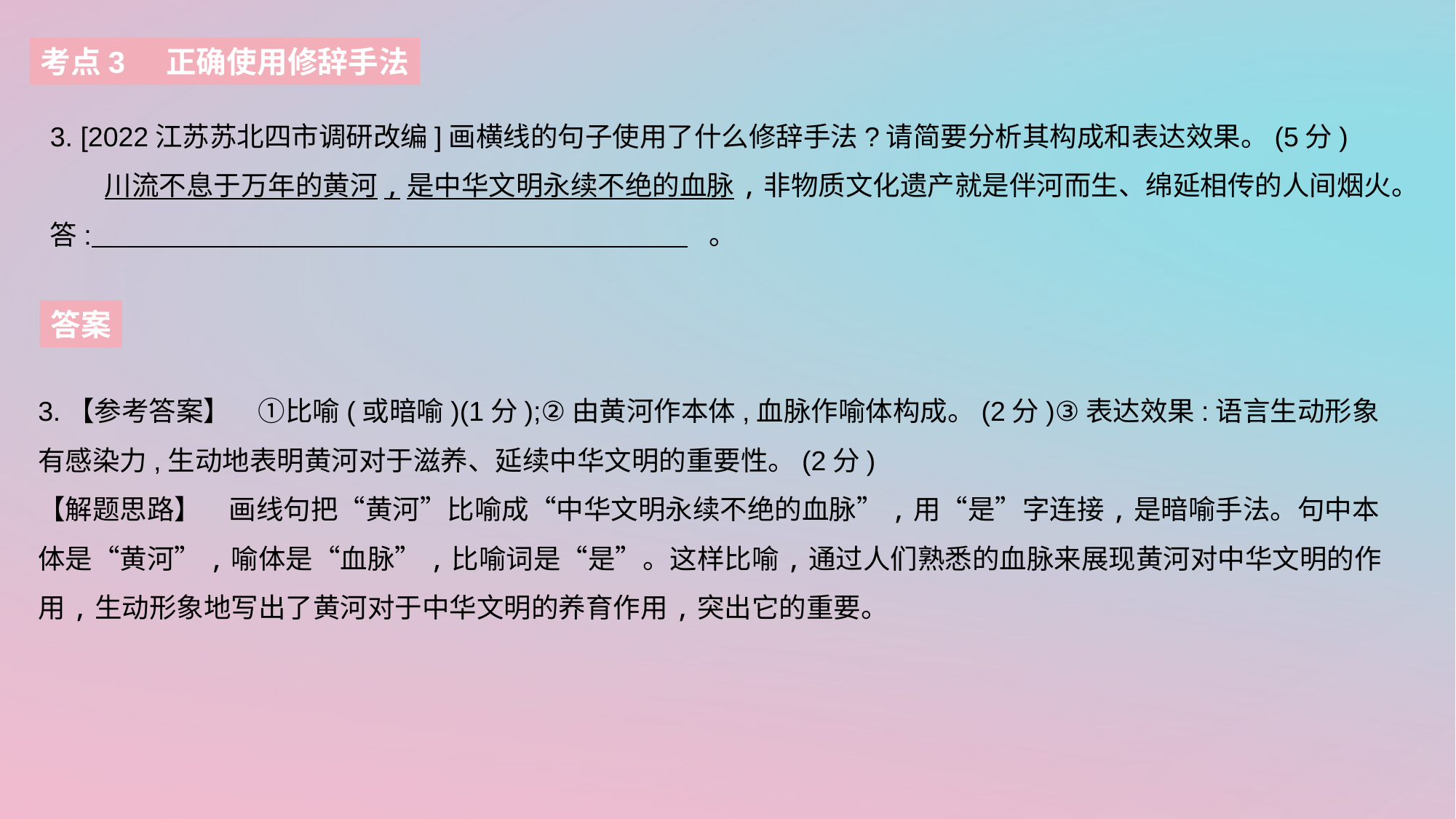

考点3    正确使用修辞手法
3. [2022江苏苏北四市调研改编]画横线的句子使用了什么修辞手法?请简要分析其构成和表达效果。(5分)
　　川流不息于万年的黄河,是中华文明永续不绝的血脉,非物质文化遗产就是伴河而生、绵延相传的人间烟火。
答:                                                                                。
答案
3.【参考答案】　①比喻(或暗喻)(1分);②由黄河作本体,血脉作喻体构成。(2分)③表达效果:语言生动形象有感染力,生动地表明黄河对于滋养、延续中华文明的重要性。(2分)
【解题思路】　画线句把“黄河”比喻成“中华文明永续不绝的血脉”,用“是”字连接,是暗喻手法。句中本体是“黄河”,喻体是“血脉”,比喻词是“是”。这样比喻,通过人们熟悉的血脉来展现黄河对中华文明的作用,生动形象地写出了黄河对于中华文明的养育作用,突出它的重要。